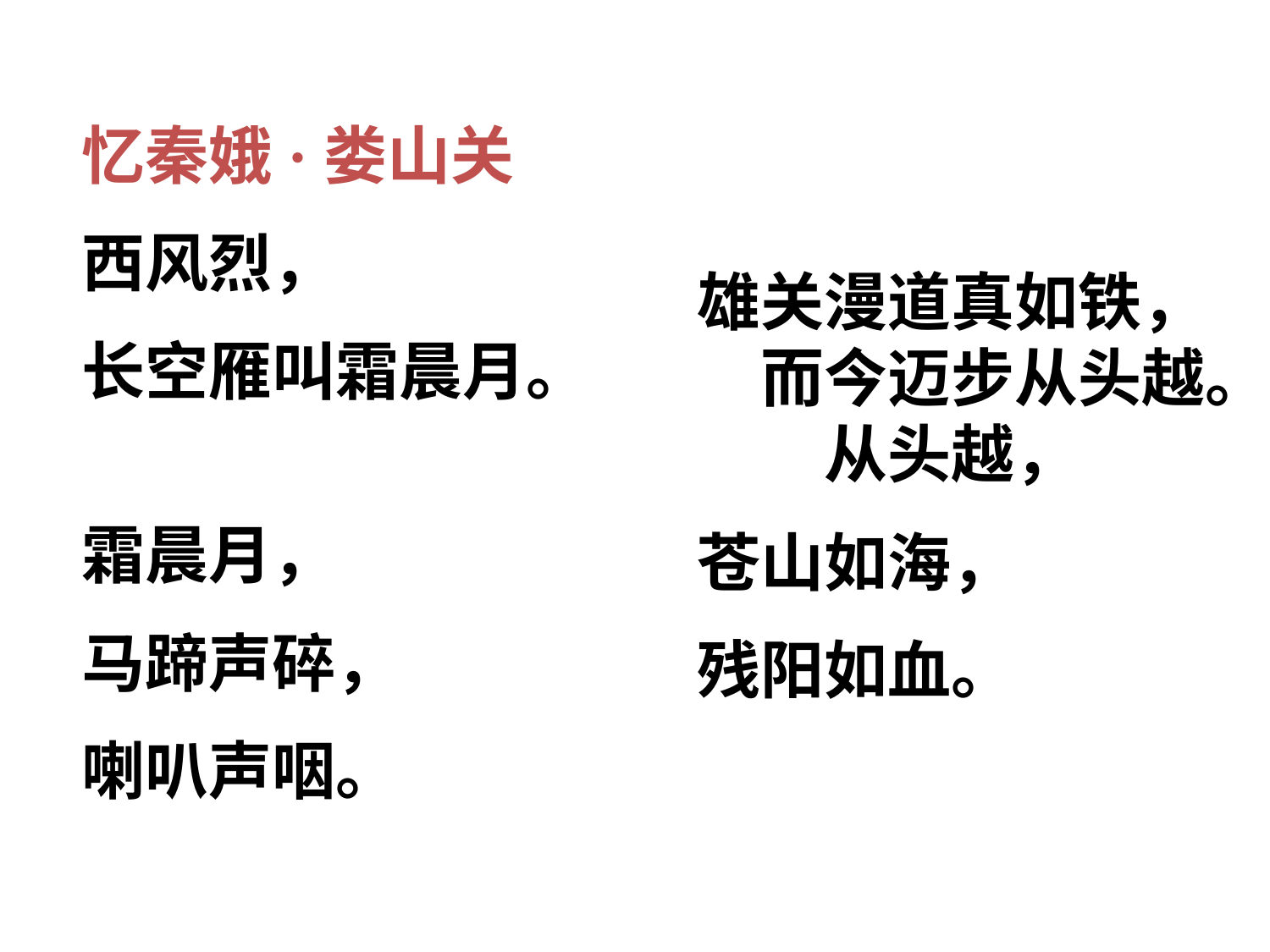

忆秦娥·娄山关
西风烈，
长空雁叫霜晨月。
霜晨月，
马蹄声碎，
喇叭声咽。
雄关漫道真如铁， 　　而今迈步从头越。 　　从头越，
苍山如海，
残阳如血。